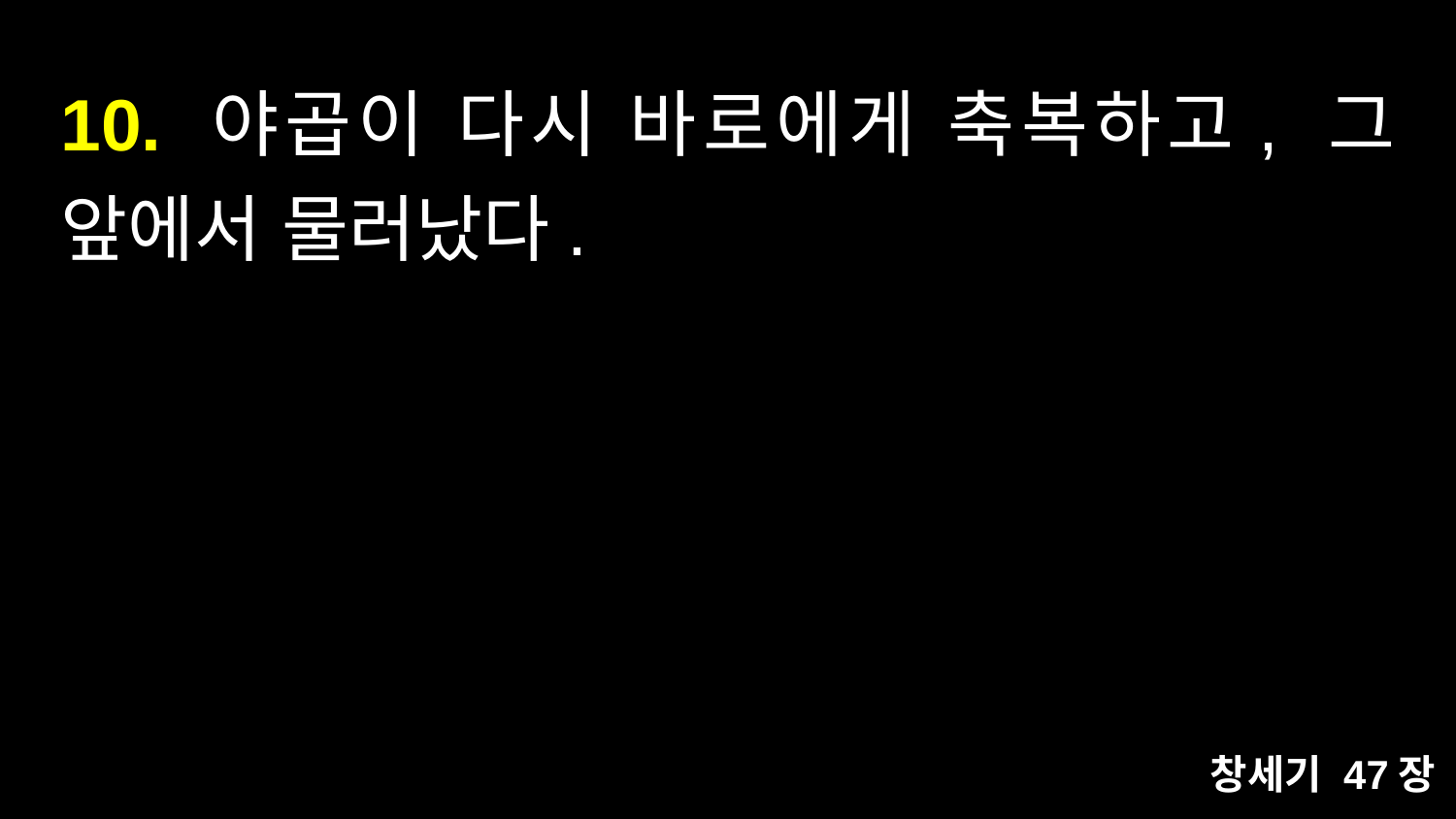

# 10. 야곱이 다시 바로에게 축복하고, 그 앞에서 물러났다.
창세기 47장